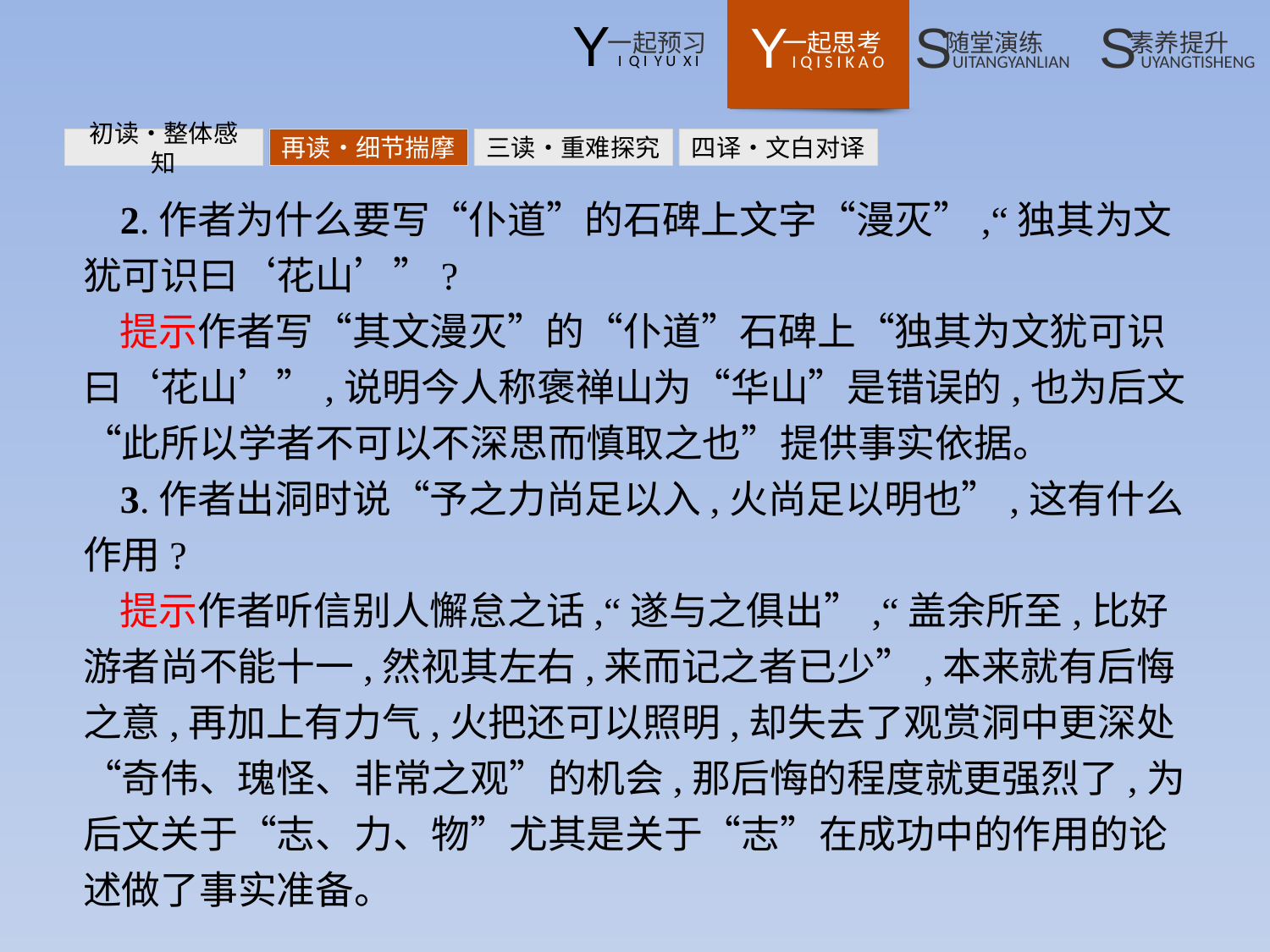

初读•整体感知
再读•细节揣摩
三读•重难探究
四译•文白对译
2.作者为什么要写“仆道”的石碑上文字“漫灭”,“独其为文犹可识曰‘花山’”?
提示作者写“其文漫灭”的“仆道”石碑上“独其为文犹可识曰‘花山’”,说明今人称褒禅山为“华山”是错误的,也为后文“此所以学者不可以不深思而慎取之也”提供事实依据。
3.作者出洞时说“予之力尚足以入,火尚足以明也”,这有什么作用?
提示作者听信别人懈怠之话,“遂与之俱出”,“盖余所至,比好游者尚不能十一,然视其左右,来而记之者已少”,本来就有后悔之意,再加上有力气,火把还可以照明,却失去了观赏洞中更深处“奇伟、瑰怪、非常之观”的机会,那后悔的程度就更强烈了,为后文关于“志、力、物”尤其是关于“志”在成功中的作用的论述做了事实准备。